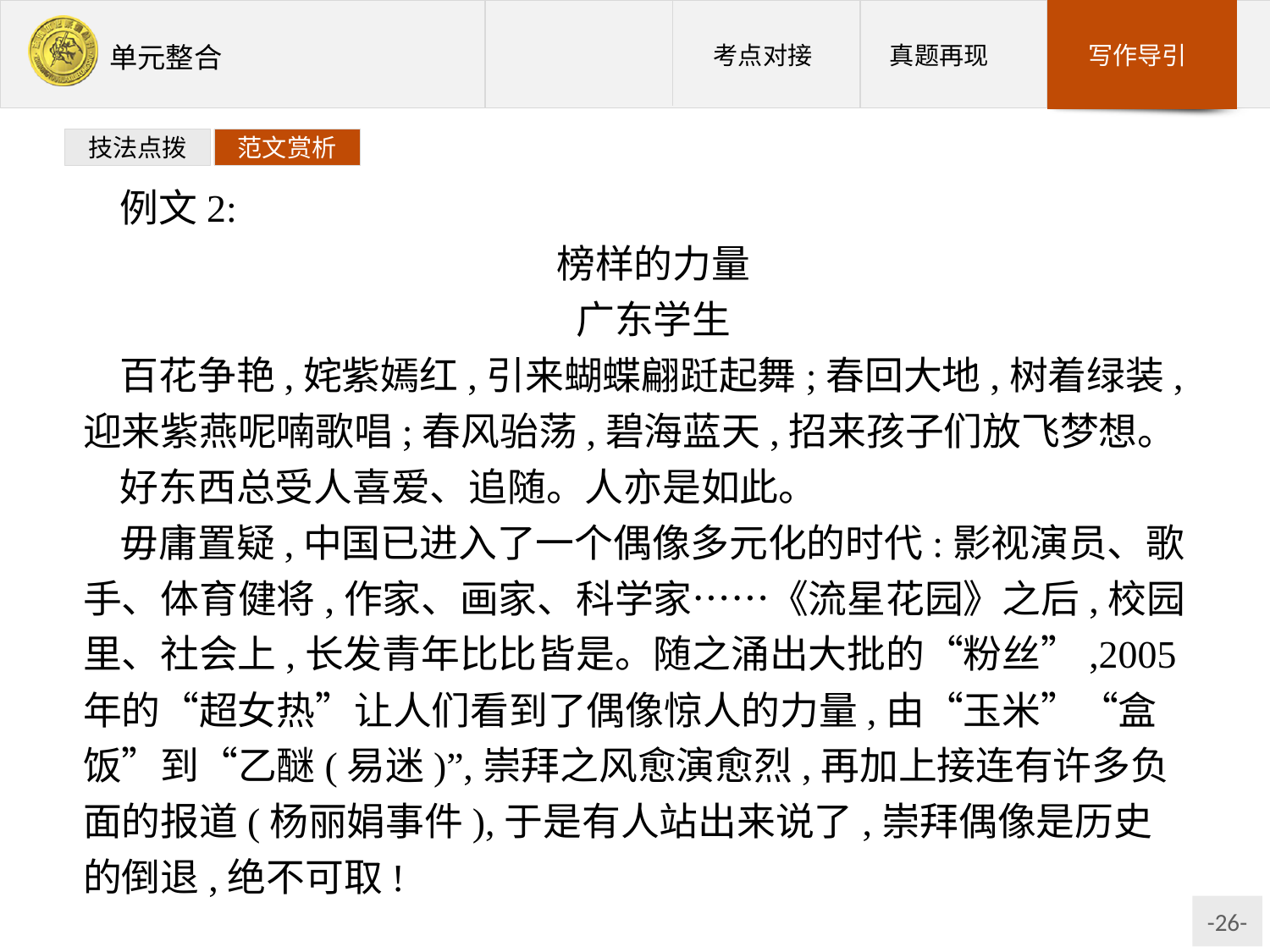

技法点拨
范文赏析
例文2:
榜样的力量
广东学生
百花争艳,姹紫嫣红,引来蝴蝶翩跹起舞;春回大地,树着绿装,迎来紫燕呢喃歌唱;春风骀荡,碧海蓝天,招来孩子们放飞梦想。
好东西总受人喜爱、追随。人亦是如此。
毋庸置疑,中国已进入了一个偶像多元化的时代:影视演员、歌手、体育健将,作家、画家、科学家……《流星花园》之后,校园里、社会上,长发青年比比皆是。随之涌出大批的“粉丝”,2005年的“超女热”让人们看到了偶像惊人的力量,由“玉米”“盒饭”到“乙醚(易迷)”,崇拜之风愈演愈烈,再加上接连有许多负面的报道(杨丽娟事件),于是有人站出来说了,崇拜偶像是历史的倒退,绝不可取!